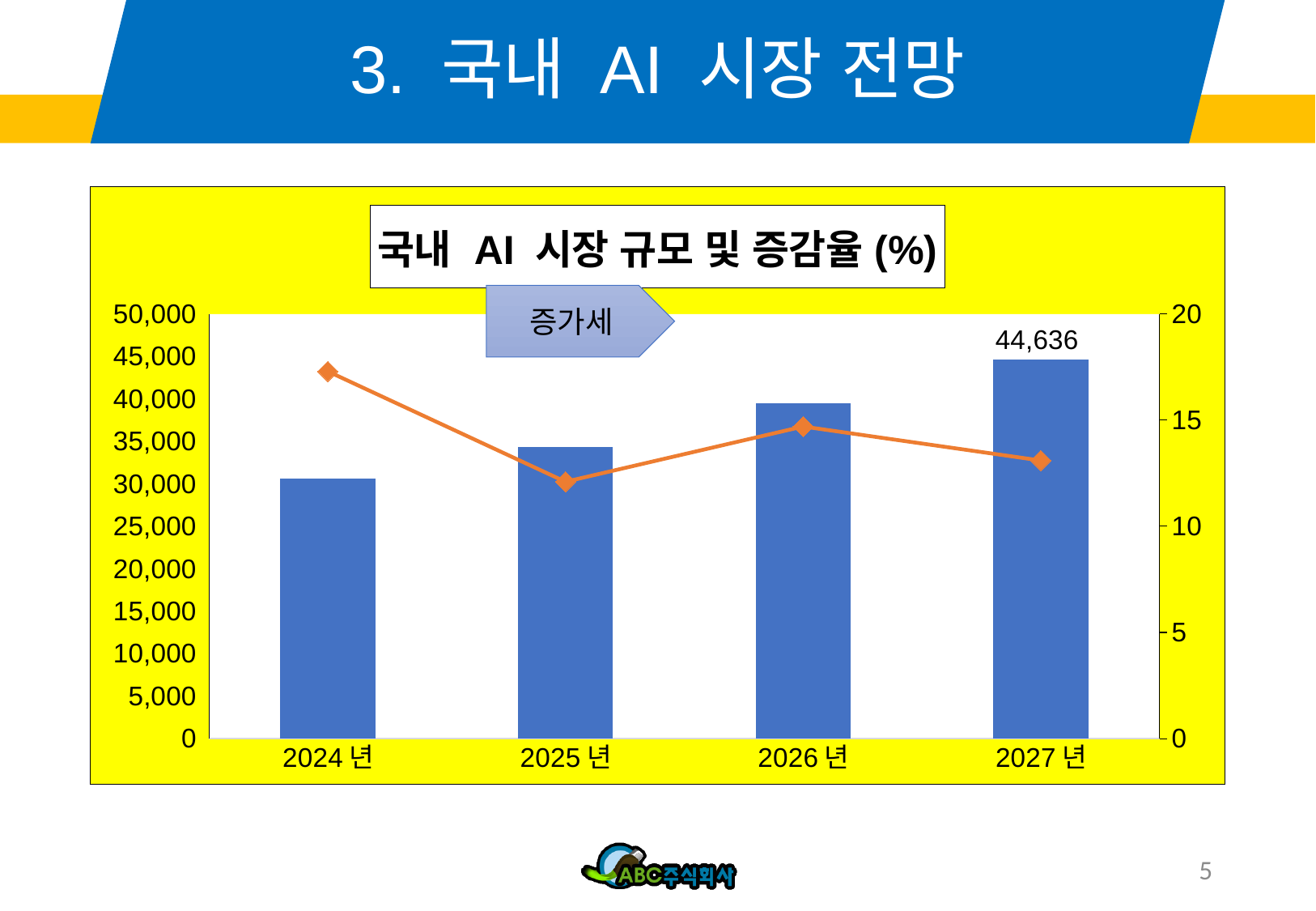

# 3. 국내 AI 시장 전망

### Chart: 국내 AI 시장 규모 및 증감율(%)

| Category | 시장규모 | 증감율 |
|---|---|---|
| 2024년 | 30662.0 | 17.3 |
| 2025년 | 34385.0 | 12.1 |
| 2026년 | 39456.0 | 14.7 |
| 2027년 | 44636.0 | 13.1 |
증가세
5